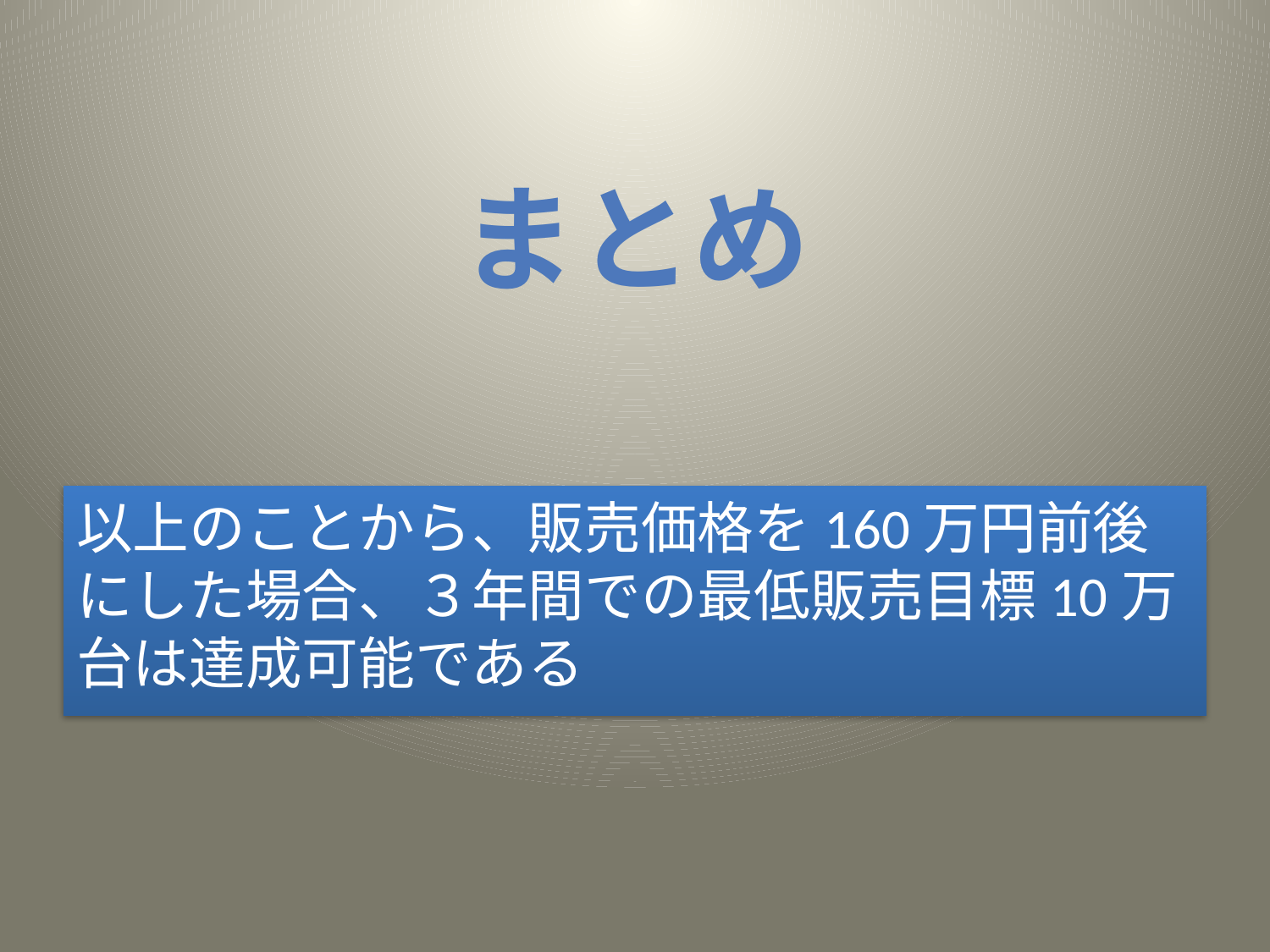

# まとめ
以上のことから、販売価格を160万円前後にした場合、３年間での最低販売目標10万台は達成可能である